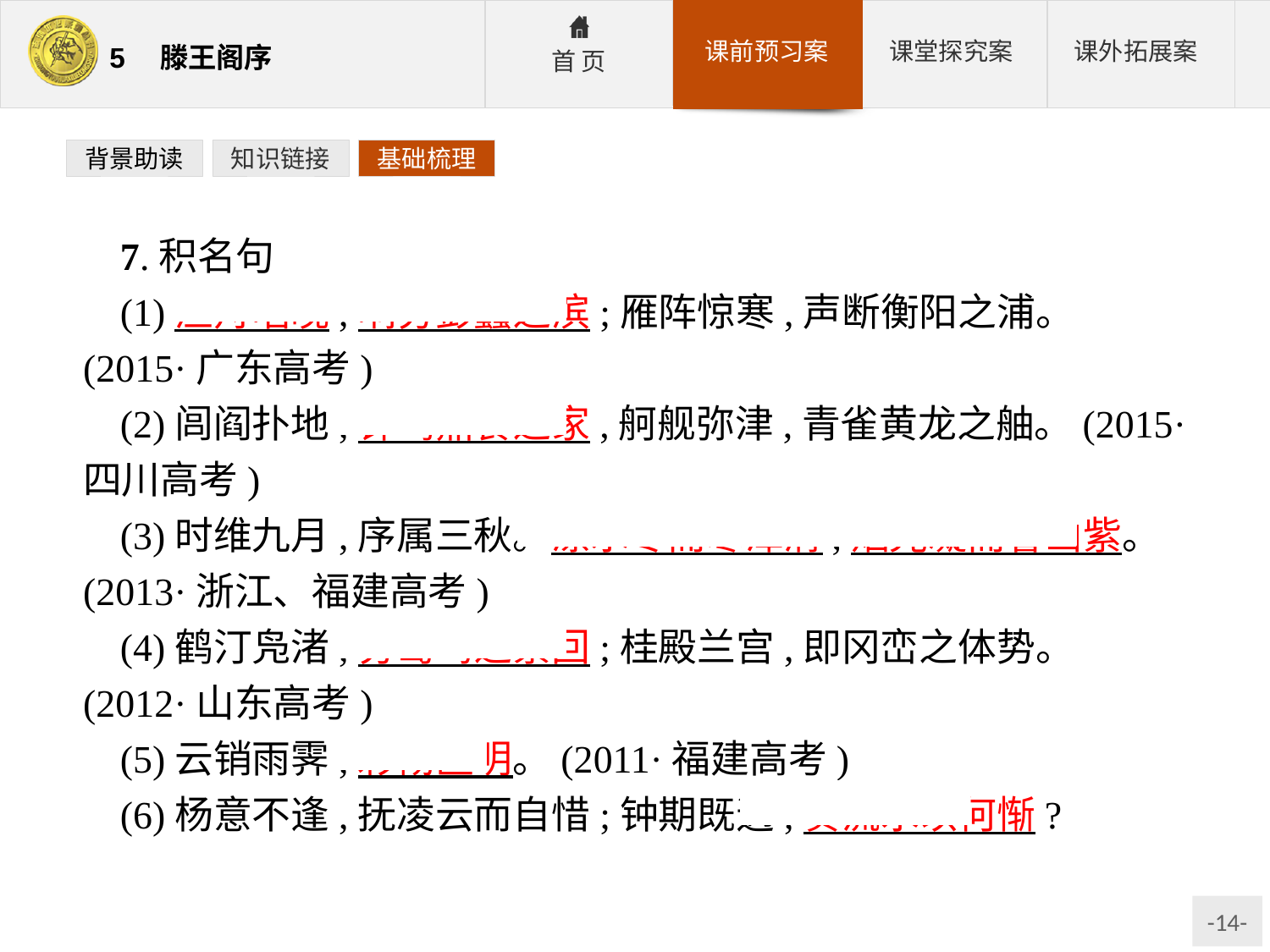

背景助读
知识链接
基础梳理
7.积名句
(1)渔舟唱晚,响穷彭蠡之滨;雁阵惊寒,声断衡阳之浦。(2015·广东高考)
(2)闾阎扑地,钟鸣鼎食之家,舸舰弥津,青雀黄龙之舳。(2015·四川高考)
(3)时维九月,序属三秋。潦水尽而寒潭清,烟光凝而暮山紫。(2013·浙江、福建高考)
(4)鹤汀凫渚,穷岛屿之萦回;桂殿兰宫,即冈峦之体势。(2012·山东高考)
(5)云销雨霁,彩彻区明。(2011·福建高考)
(6)杨意不逢,抚凌云而自惜;钟期既遇,奏流水以何惭?